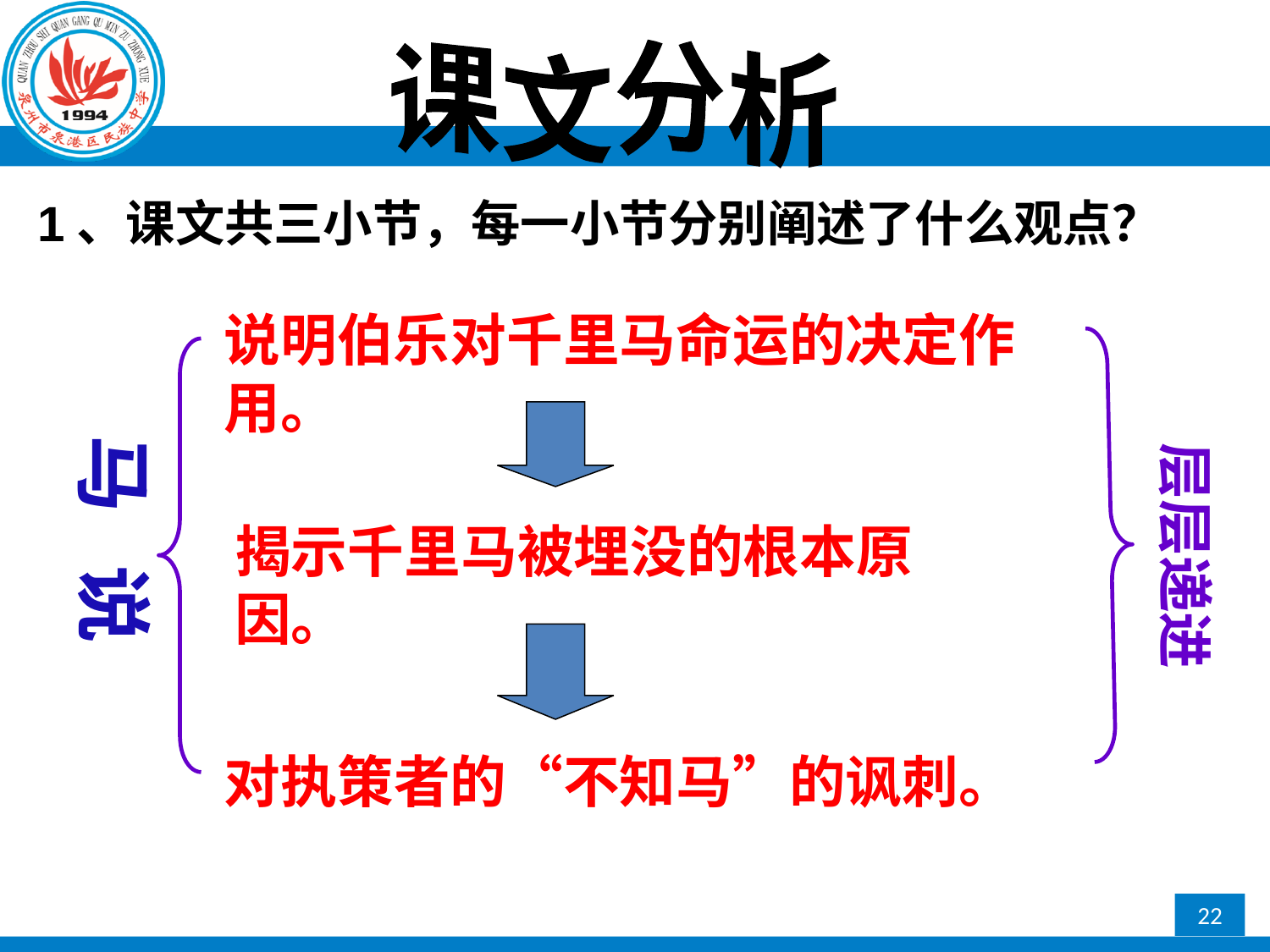

课文分析
1、课文共三小节，每一小节分别阐述了什么观点？

层层递进
说明伯乐对千里马命运的决定作用。

马   说

揭示千里马被埋没的根本原因。

对执策者的“不知马”的讽刺。